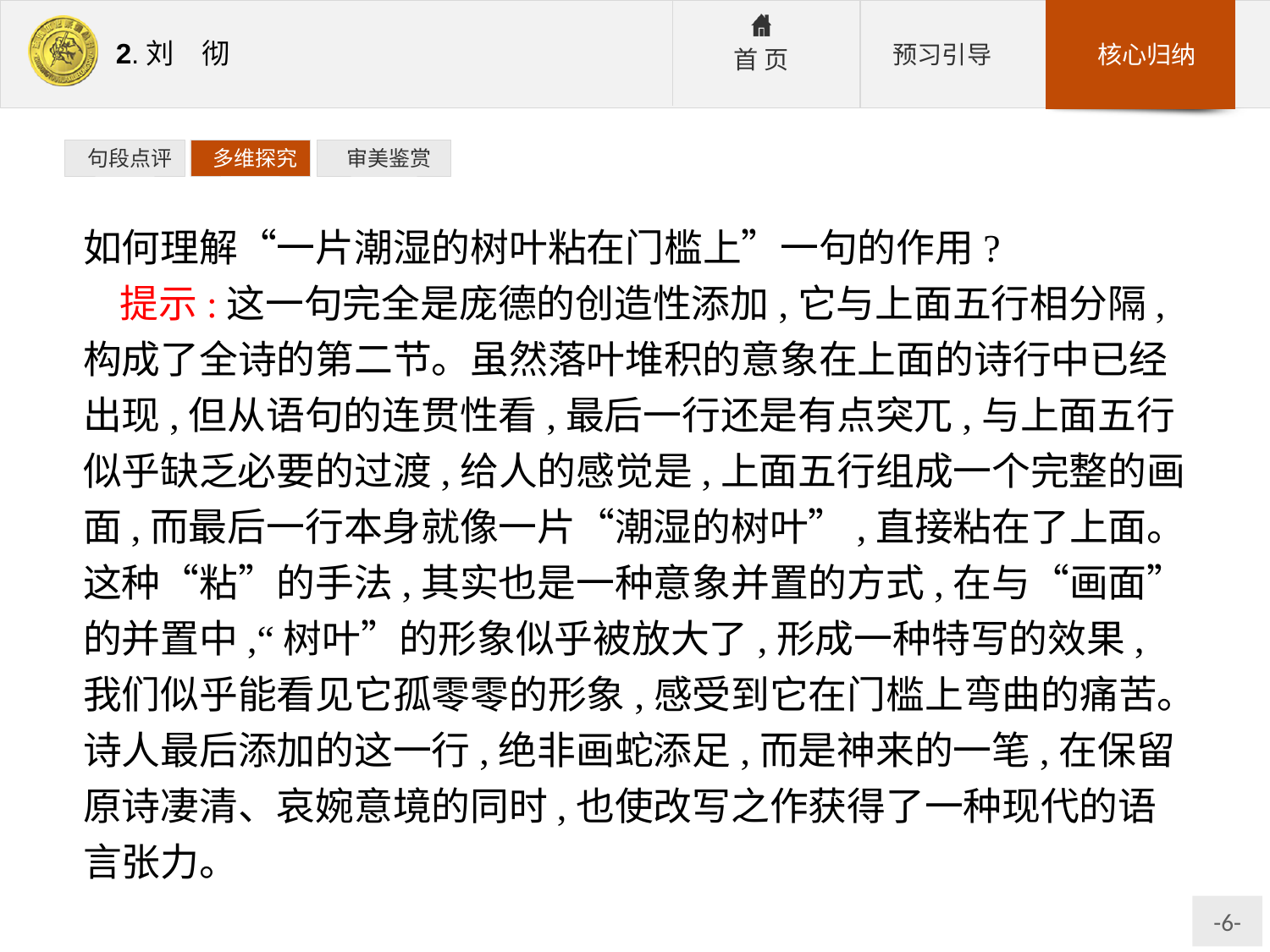

句段点评
 多维探究
 审美鉴赏
如何理解“一片潮湿的树叶粘在门槛上”一句的作用?
提示:这一句完全是庞德的创造性添加,它与上面五行相分隔,构成了全诗的第二节。虽然落叶堆积的意象在上面的诗行中已经出现,但从语句的连贯性看,最后一行还是有点突兀,与上面五行似乎缺乏必要的过渡,给人的感觉是,上面五行组成一个完整的画面,而最后一行本身就像一片“潮湿的树叶”,直接粘在了上面。这种“粘”的手法,其实也是一种意象并置的方式,在与“画面”的并置中,“树叶”的形象似乎被放大了,形成一种特写的效果,我们似乎能看见它孤零零的形象,感受到它在门槛上弯曲的痛苦。诗人最后添加的这一行,绝非画蛇添足,而是神来的一笔,在保留原诗凄清、哀婉意境的同时,也使改写之作获得了一种现代的语言张力。